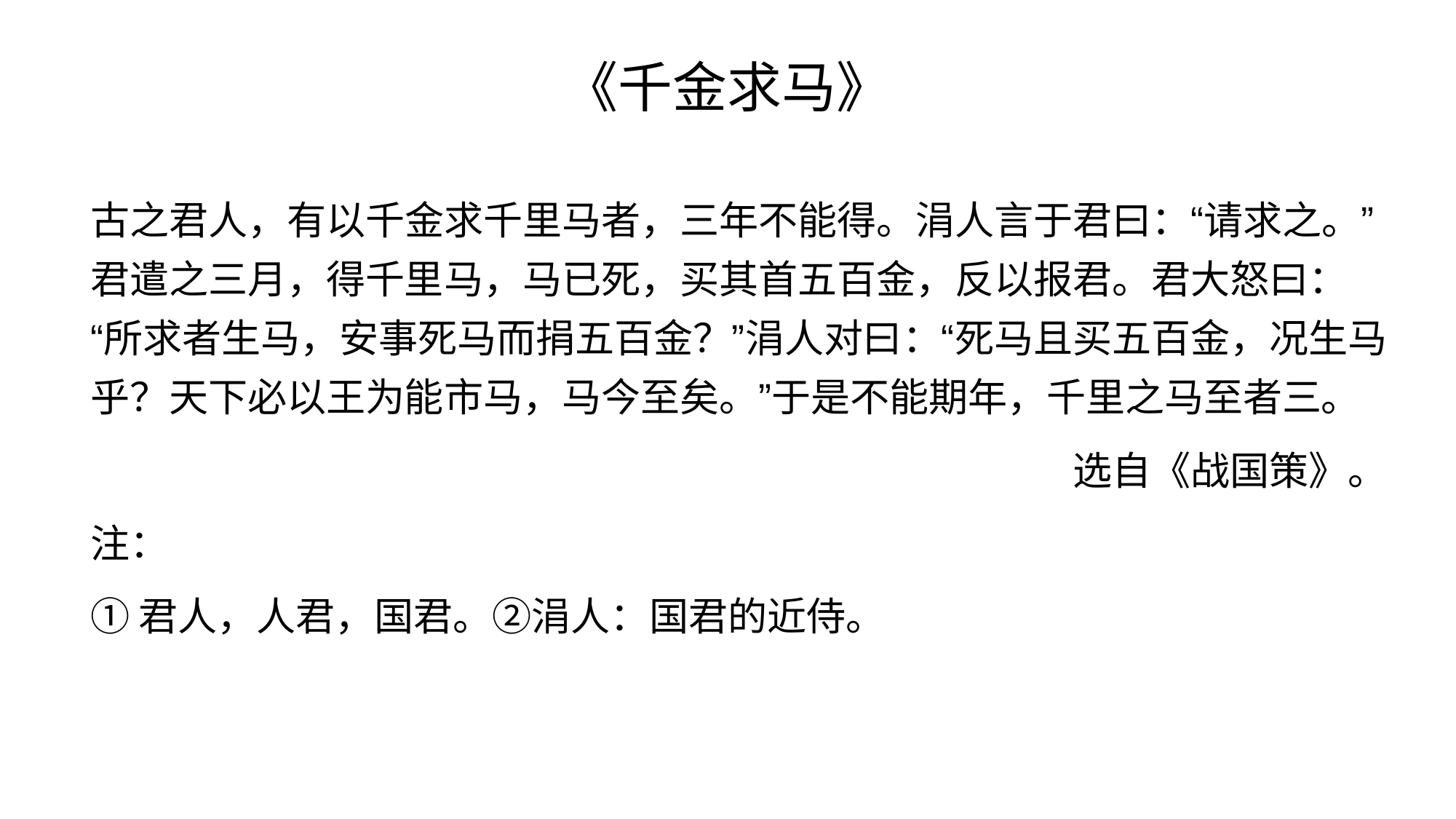

# 《千金求马》
古之君人，有以千金求千里马者，三年不能得。涓人言于君曰：“请求之。”君遣之三月，得千里马，马已死，买其首五百金，反以报君。君大怒曰：“所求者生马，安事死马而捐五百金？”涓人对曰：“死马且买五百金，况生马乎？天下必以王为能市马，马今至矣。”于是不能期年，千里之马至者三。
选自《战国策》。
注：
①君人，人君，国君。②涓人：国君的近侍。